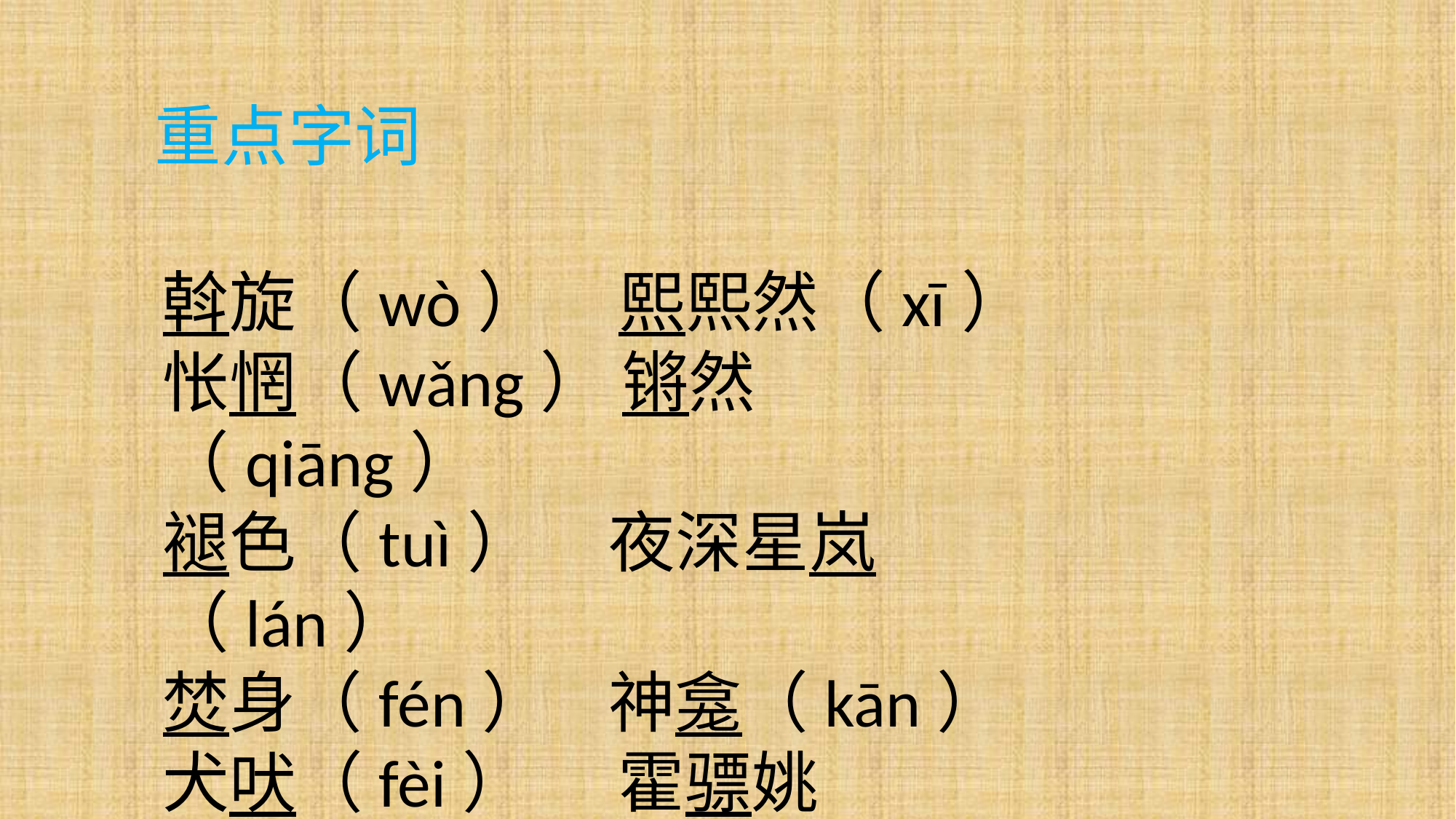

# 重点字词
斡旋（wò）     熙熙然（xī）
怅惘（wǎng） 锵然（qiāng）
褪色（tuì）     夜深星岚（lán）
焚身（fén）    神龛（kān）
犬吠（fèi）      霍骠姚（piào）